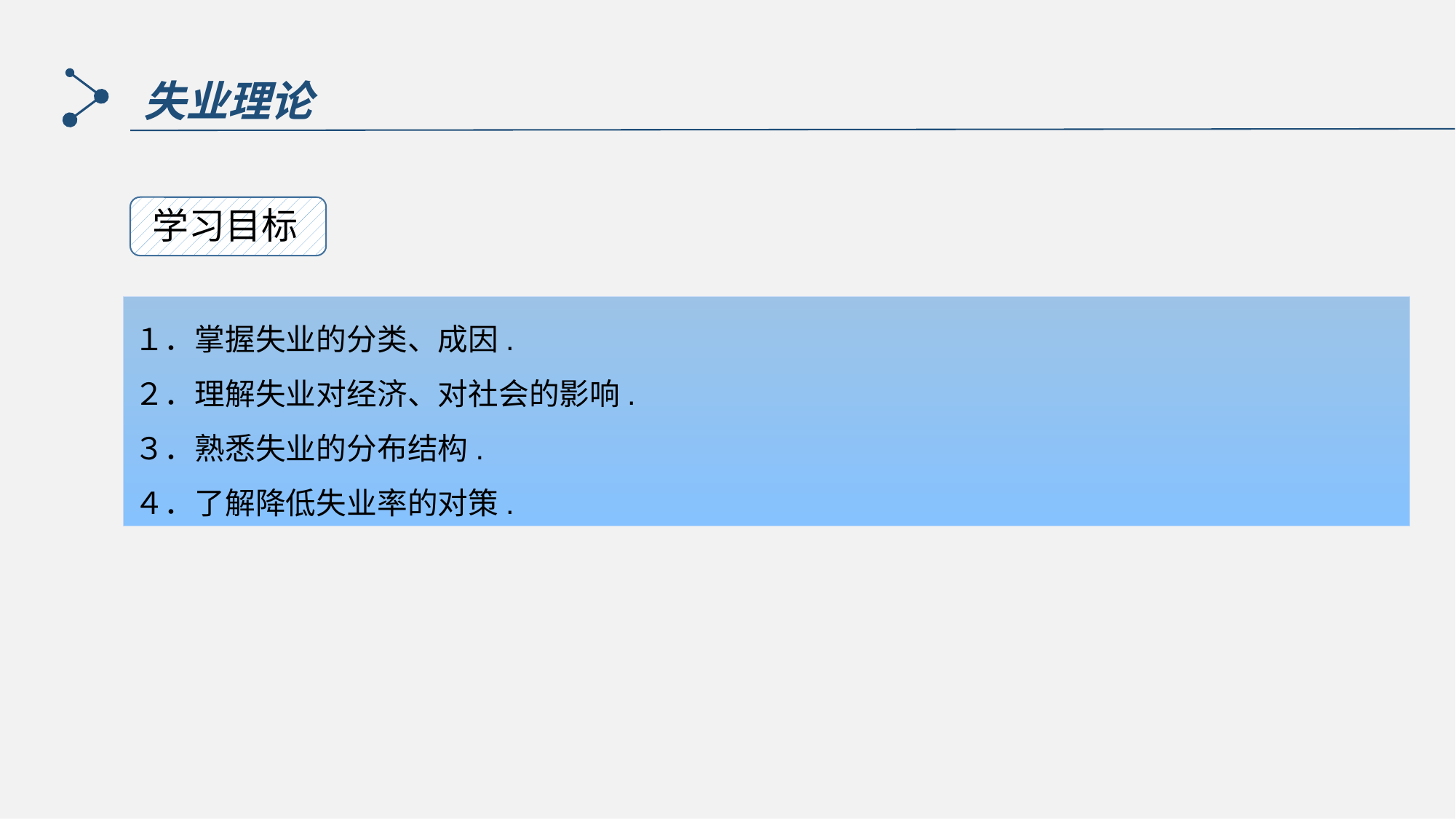

失业理论

学习目标
１．掌握失业的分类、成因.
２．理解失业对经济、对社会的影响.
３．熟悉失业的分布结构.
４．了解降低失业率的对策.